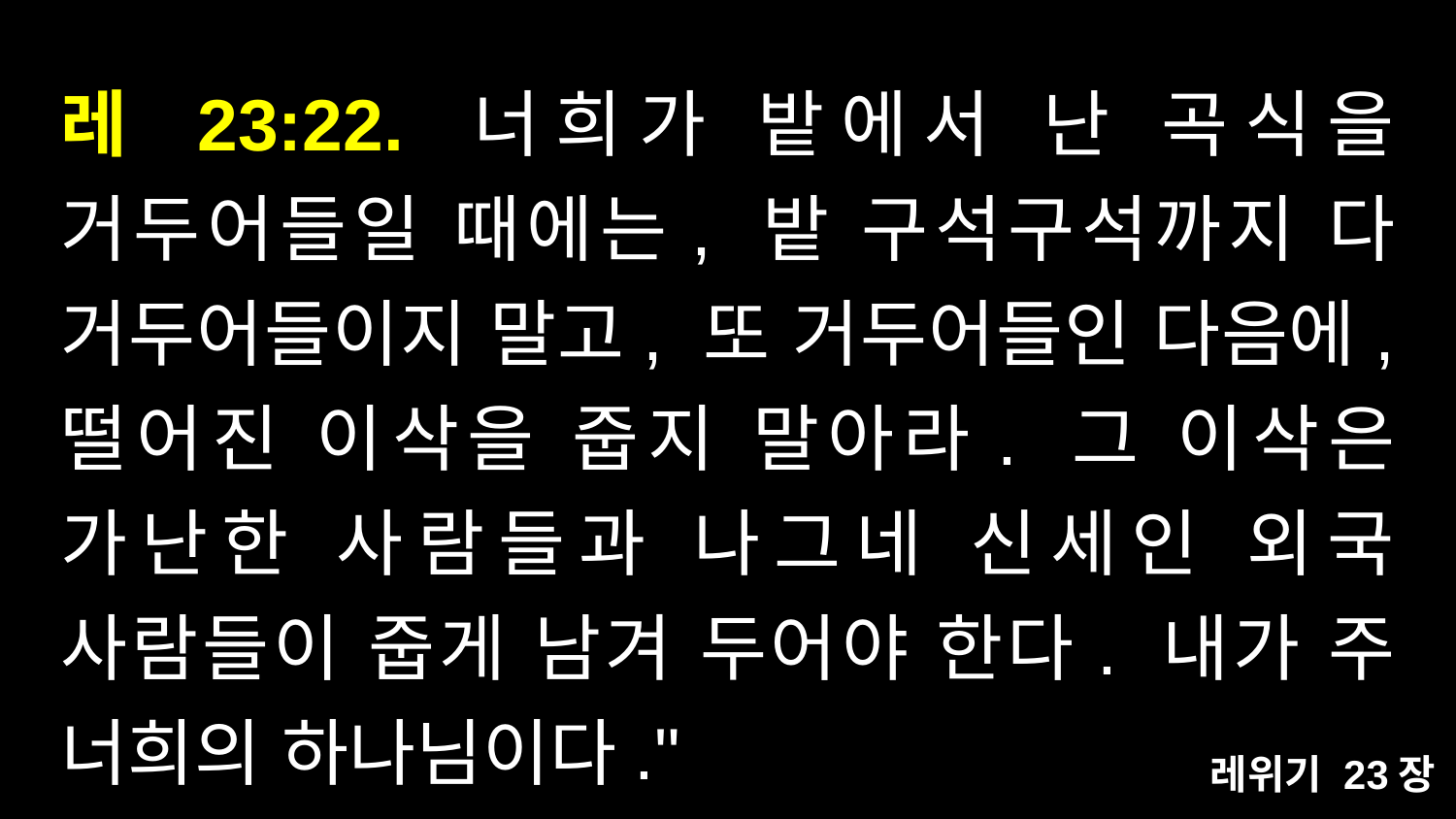

# 레 23:22. 너희가 밭에서 난 곡식을 거두어들일 때에는, 밭 구석구석까지 다 거두어들이지 말고, 또 거두어들인 다음에, 떨어진 이삭을 줍지 말아라. 그 이삭은 가난한 사람들과 나그네 신세인 외국 사람들이 줍게 남겨 두어야 한다. 내가 주 너희의 하나님이다."
레위기 23장